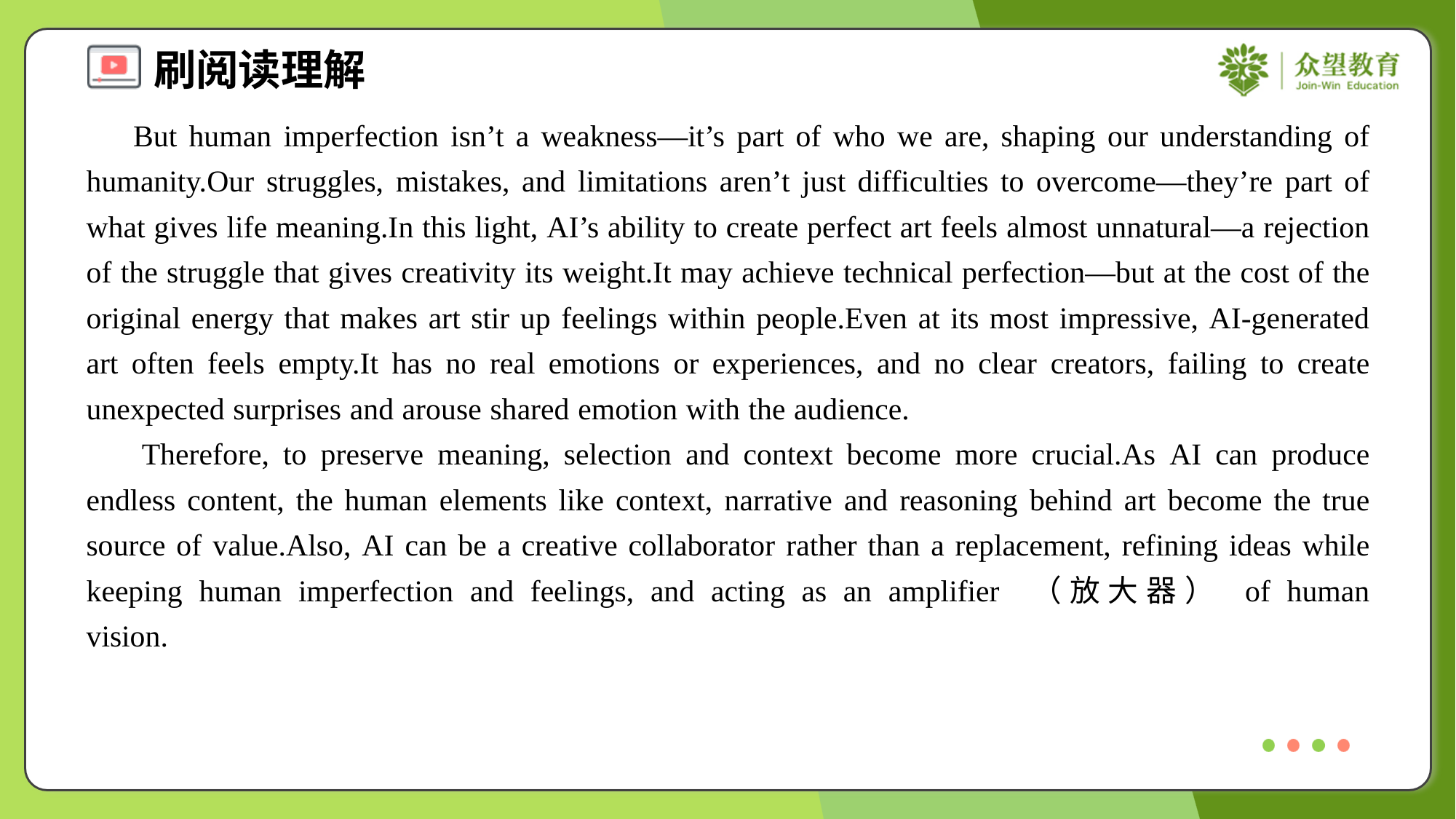

But human imperfection isn’t a weakness—it’s part of who we are, shaping our understanding of humanity.Our struggles, mistakes, and limitations aren’t just difficulties to overcome—they’re part of what gives life meaning.In this light, AI’s ability to create perfect art feels almost unnatural—a rejection of the struggle that gives creativity its weight.It may achieve technical perfection—but at the cost of the original energy that makes art stir up feelings within people.Even at its most impressive, AI-generated art often feels empty.It has no real emotions or experiences, and no clear creators, failing to create unexpected surprises and arouse shared emotion with the audience.
    Therefore, to preserve meaning, selection and context become more crucial.As AI can produce endless content, the human elements like context, narrative and reasoning behind art become the true source of value.Also, AI can be a creative collaborator rather than a replacement, refining ideas while keeping human imperfection and feelings, and acting as an amplifier （放大器） of human vision.#5